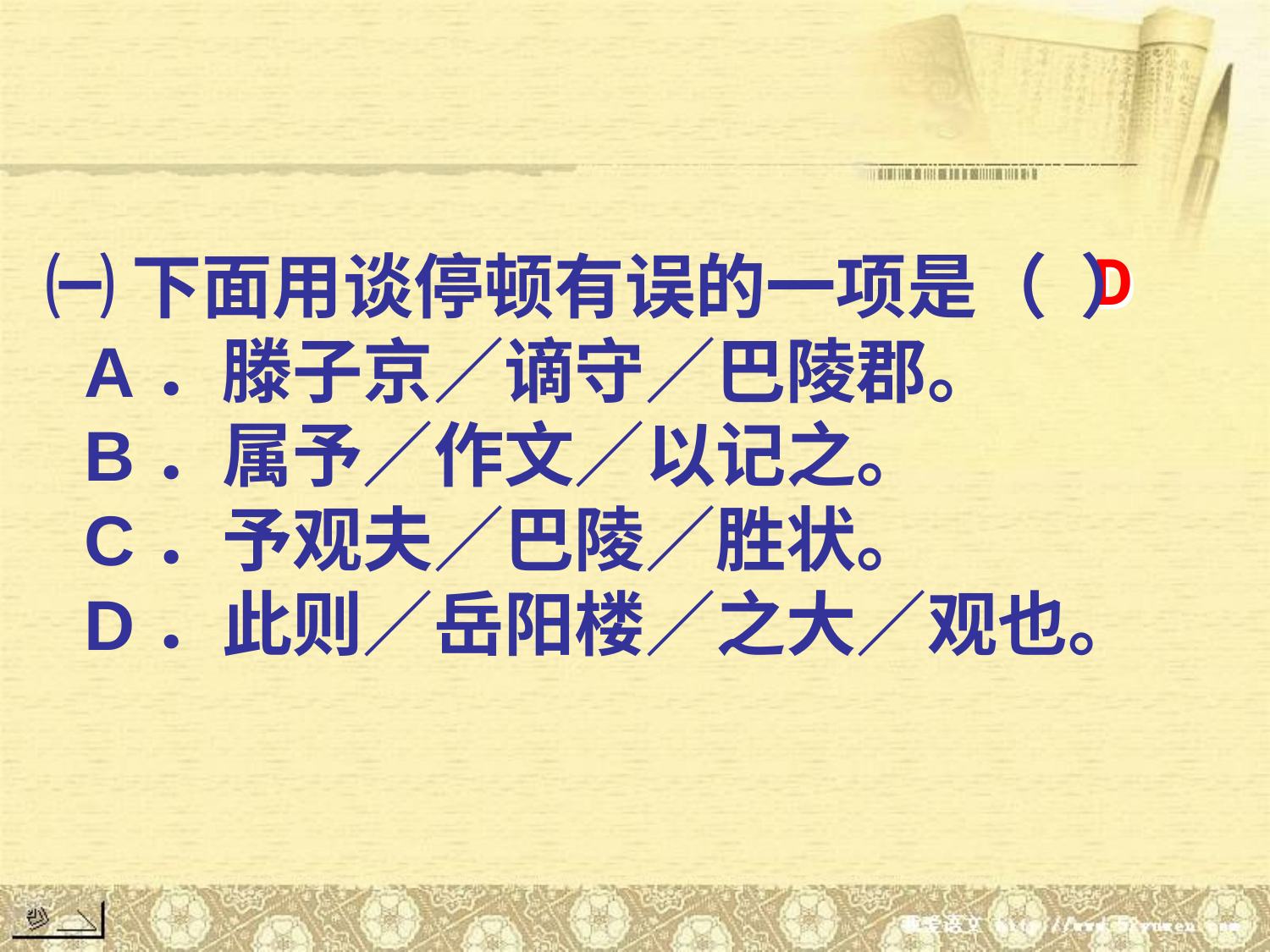

㈠ 下面用谈停顿有误的一项是（  ）
  A．滕子京／谪守／巴陵郡。
  B．属予／作文／以记之。
  C．予观夫／巴陵／胜状。
  D．此则／岳阳楼／之大／观也。
D